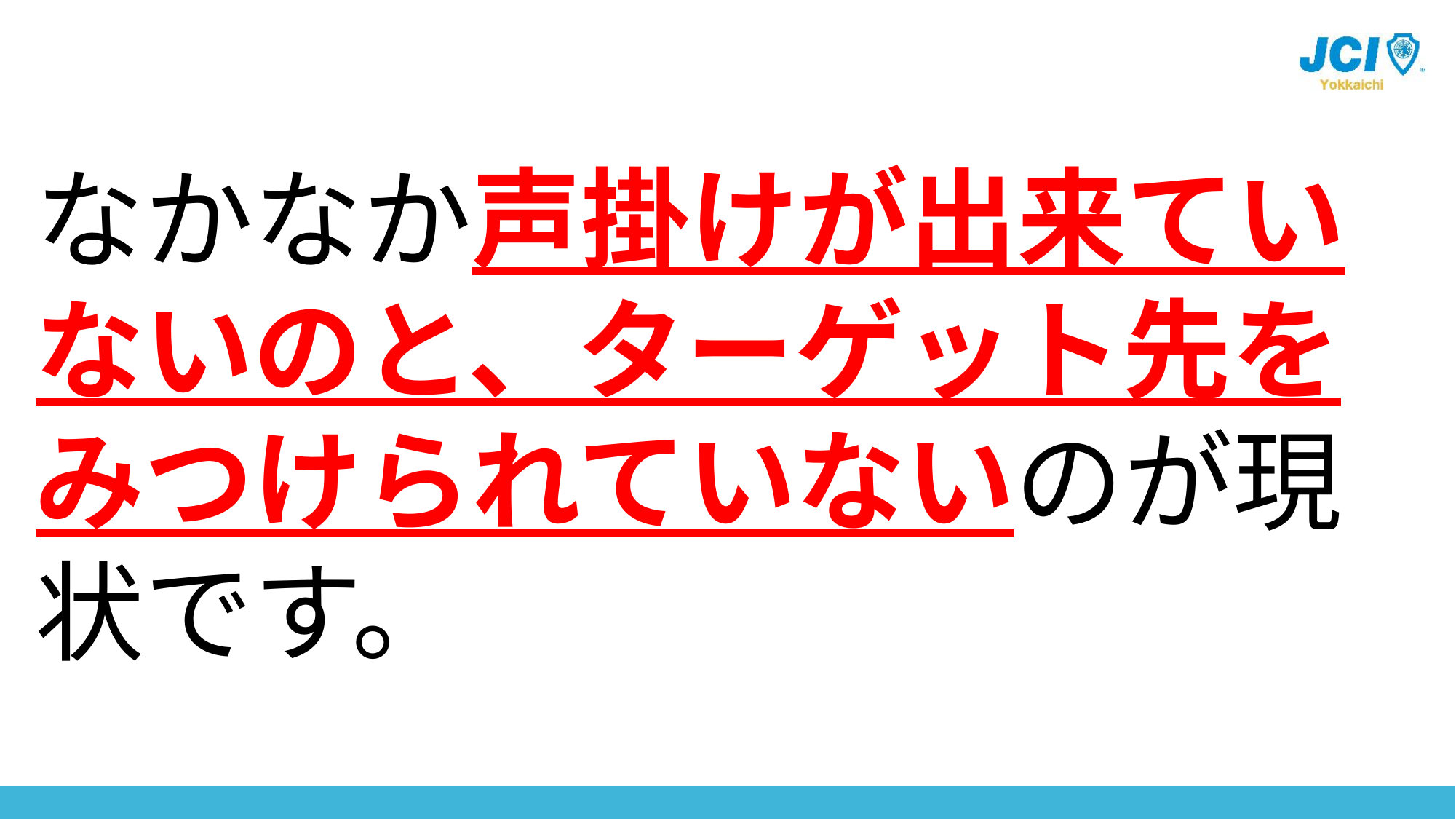

なかなか声掛けが出来ていないのと、ターゲット先をみつけられていないのが現状です。